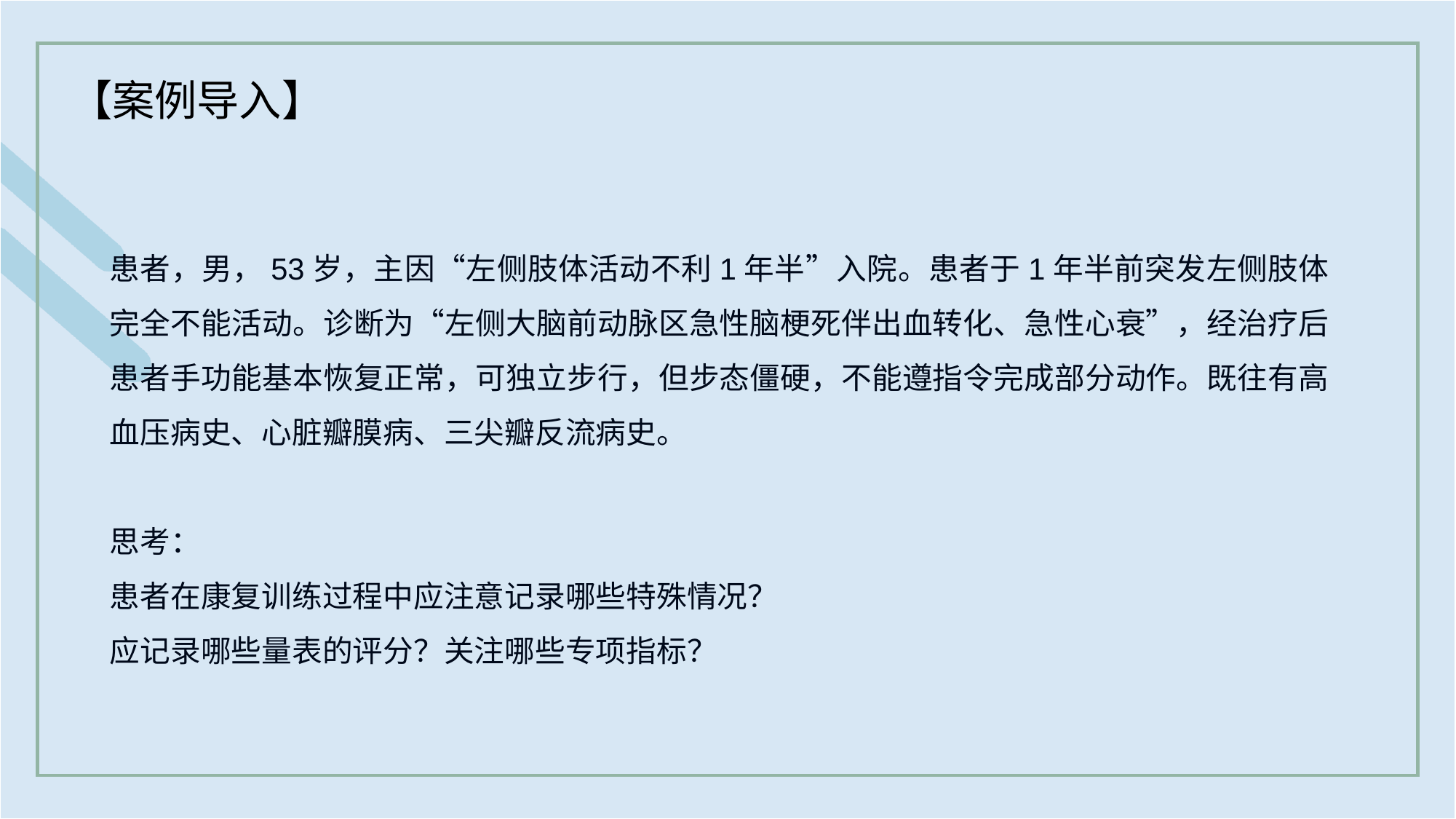

【案例导入】
患者，男，53岁，主因“左侧肢体活动不利1年半”入院。患者于1年半前突发左侧肢体完全不能活动。诊断为“左侧大脑前动脉区急性脑梗死伴出血转化、急性心衰”，经治疗后患者手功能基本恢复正常，可独立步行，但步态僵硬，不能遵指令完成部分动作。既往有高血压病史、心脏瓣膜病、三尖瓣反流病史。

思考：
患者在康复训练过程中应注意记录哪些特殊情况？
应记录哪些量表的评分？关注哪些专项指标？